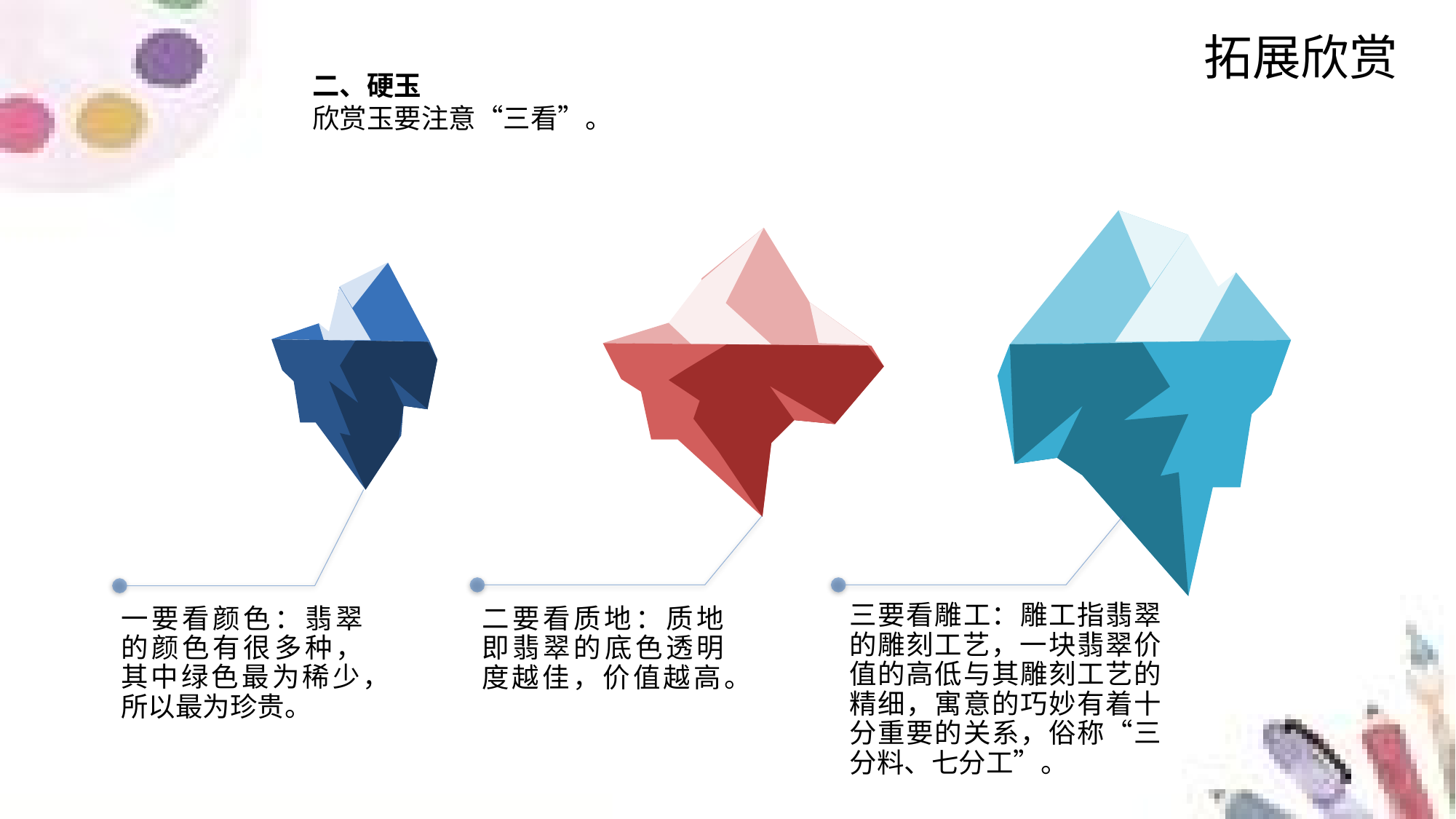

拓展欣赏
二、硬玉
欣赏玉要注意“三看”。

三要看雕工：雕工指翡翠的雕刻工艺，一块翡翠价值的高低与其雕刻工艺的精细，寓意的巧妙有着十分重要的关系，俗称“三分料、七分工”。
一要看颜色：翡翠的颜色有很多种，其中绿色最为稀少，所以最为珍贵。
二要看质地：质地即翡翠的底色透明度越佳，价值越高。